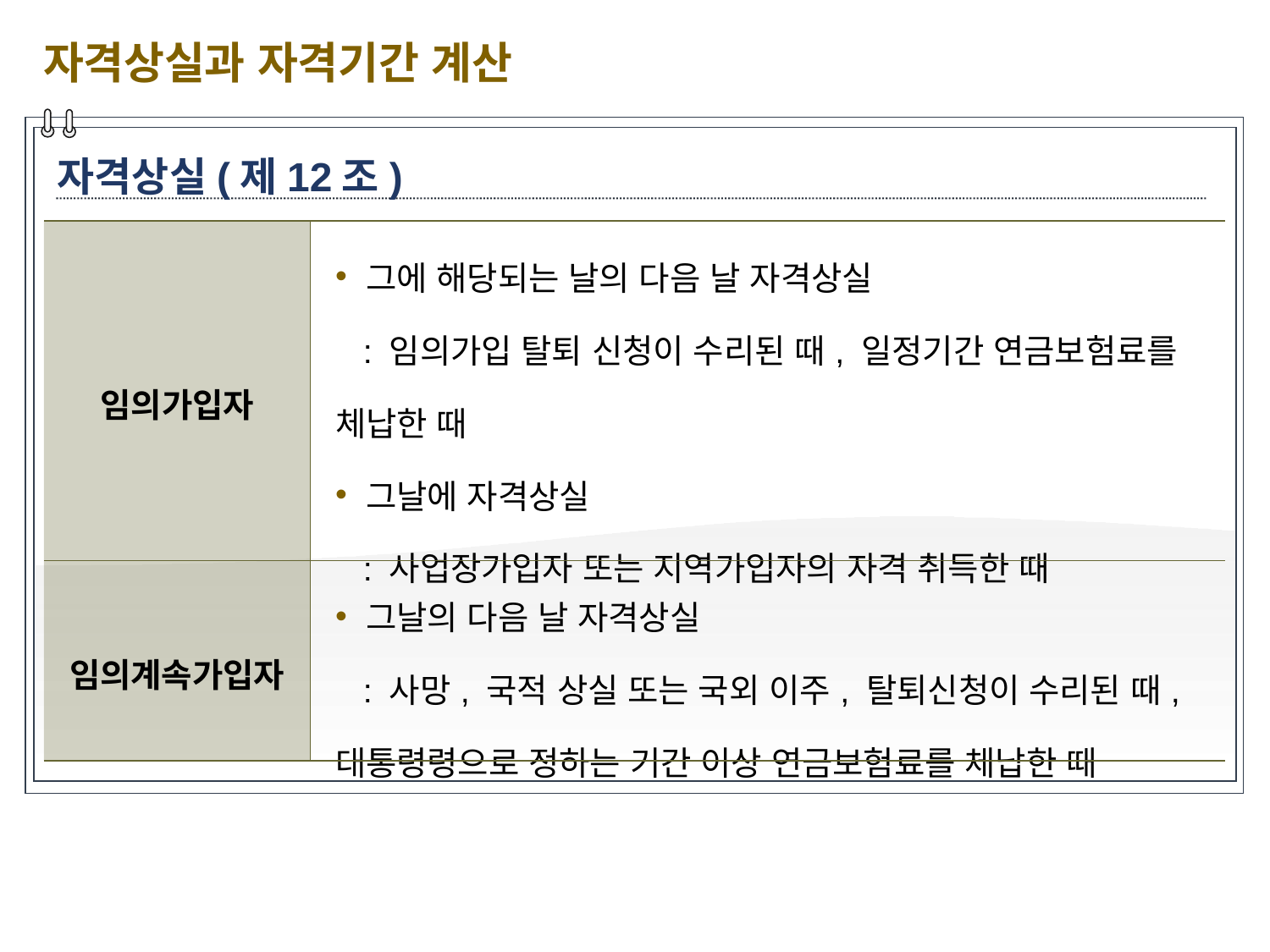

자격상실과 자격기간 계산

자격상실(제12조)

| 임의가입자 | 그에 해당되는 날의 다음 날 자격상실 : 임의가입 탈퇴 신청이 수리된 때, 일정기간 연금보험료를 체납한 때 그날에 자격상실 : 사업장가입자 또는 지역가입자의 자격 취득한 때 |
| --- | --- |
| 임의계속가입자 | 그날의 다음 날 자격상실 : 사망, 국적 상실 또는 국외 이주, 탈퇴신청이 수리된 때, 대통령령으로 정하는 기간 이상 연금보험료를 체납한 때 |